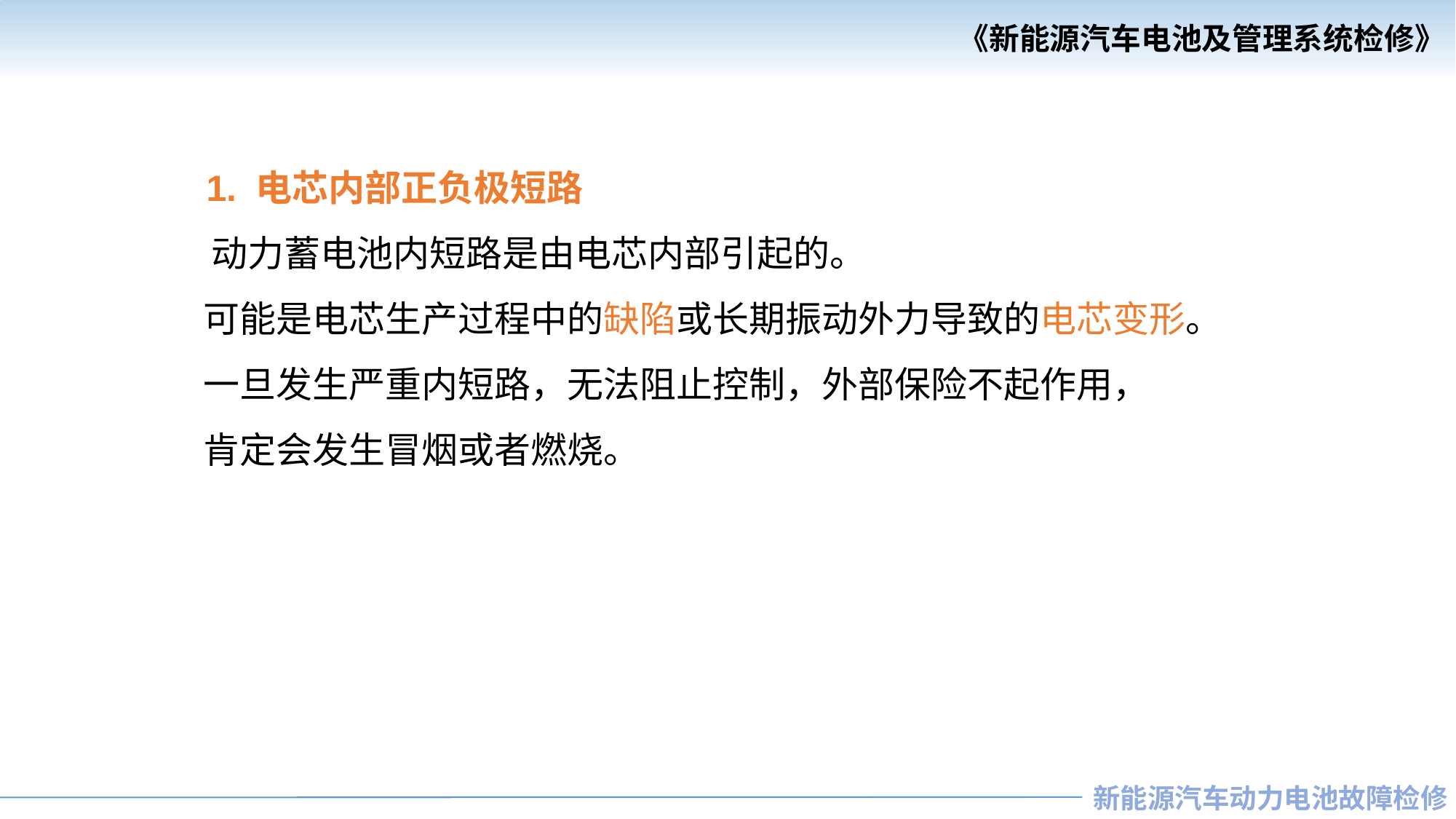

1. 电芯内部正负极短路
            动力蓄电池内短路是由电芯内部引起的。
           可能是电芯生产过程中的缺陷或长期振动外力导致的电芯变形。
           一旦发生严重内短路，无法阻止控制，外部保险不起作用，
           肯定会发生冒烟或者燃烧。